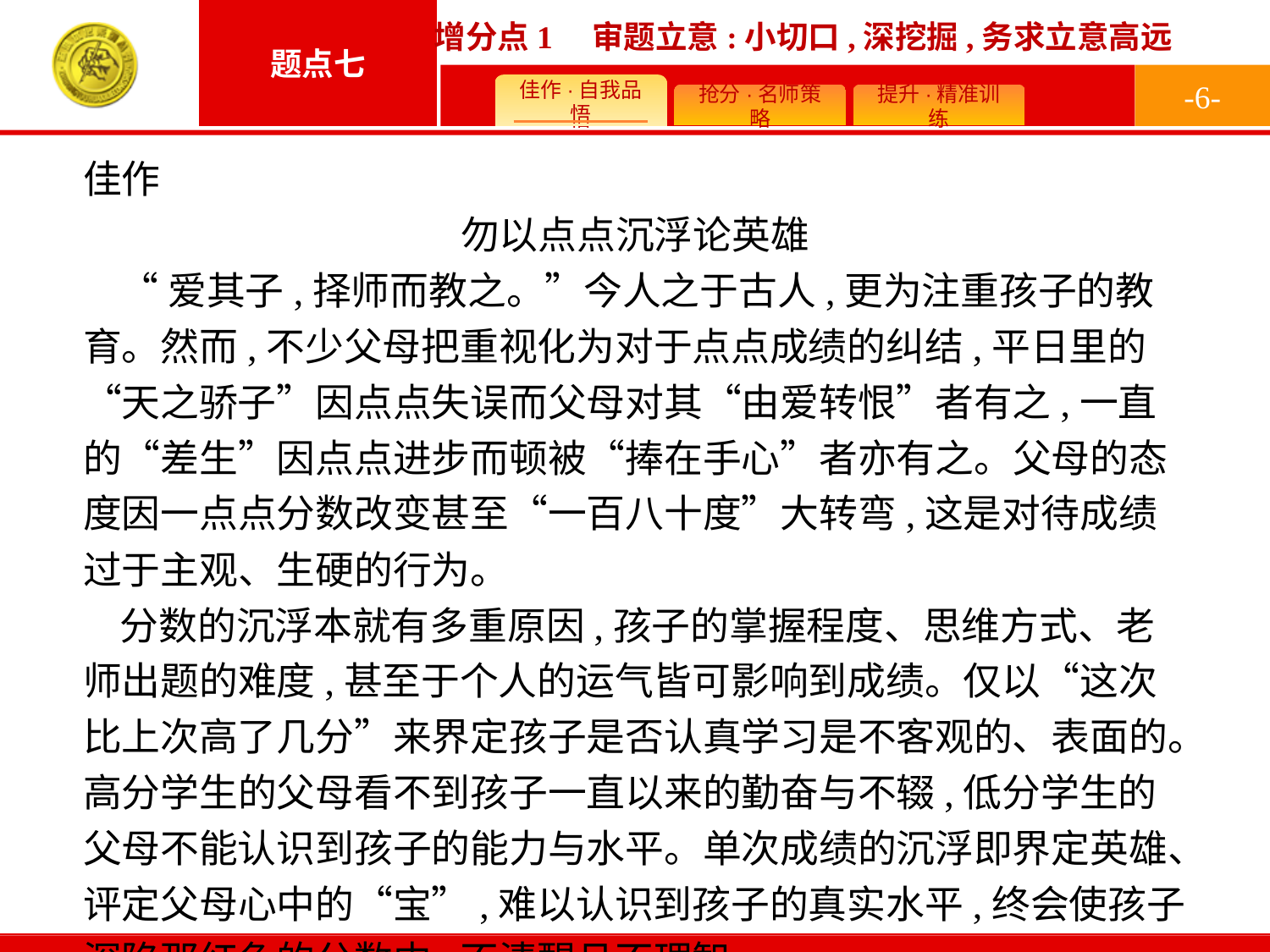

-6-
佳作
勿以点点沉浮论英雄
“爱其子,择师而教之。”今人之于古人,更为注重孩子的教育。然而,不少父母把重视化为对于点点成绩的纠结,平日里的“天之骄子”因点点失误而父母对其“由爱转恨”者有之,一直的“差生”因点点进步而顿被“捧在手心”者亦有之。父母的态度因一点点分数改变甚至“一百八十度”大转弯,这是对待成绩过于主观、生硬的行为。
分数的沉浮本就有多重原因,孩子的掌握程度、思维方式、老师出题的难度,甚至于个人的运气皆可影响到成绩。仅以“这次比上次高了几分”来界定孩子是否认真学习是不客观的、表面的。高分学生的父母看不到孩子一直以来的勤奋与不辍,低分学生的父母不能认识到孩子的能力与水平。单次成绩的沉浮即界定英雄、评定父母心中的“宝”,难以认识到孩子的真实水平,终会使孩子深陷那红色的分数中,不清醒且不理智。